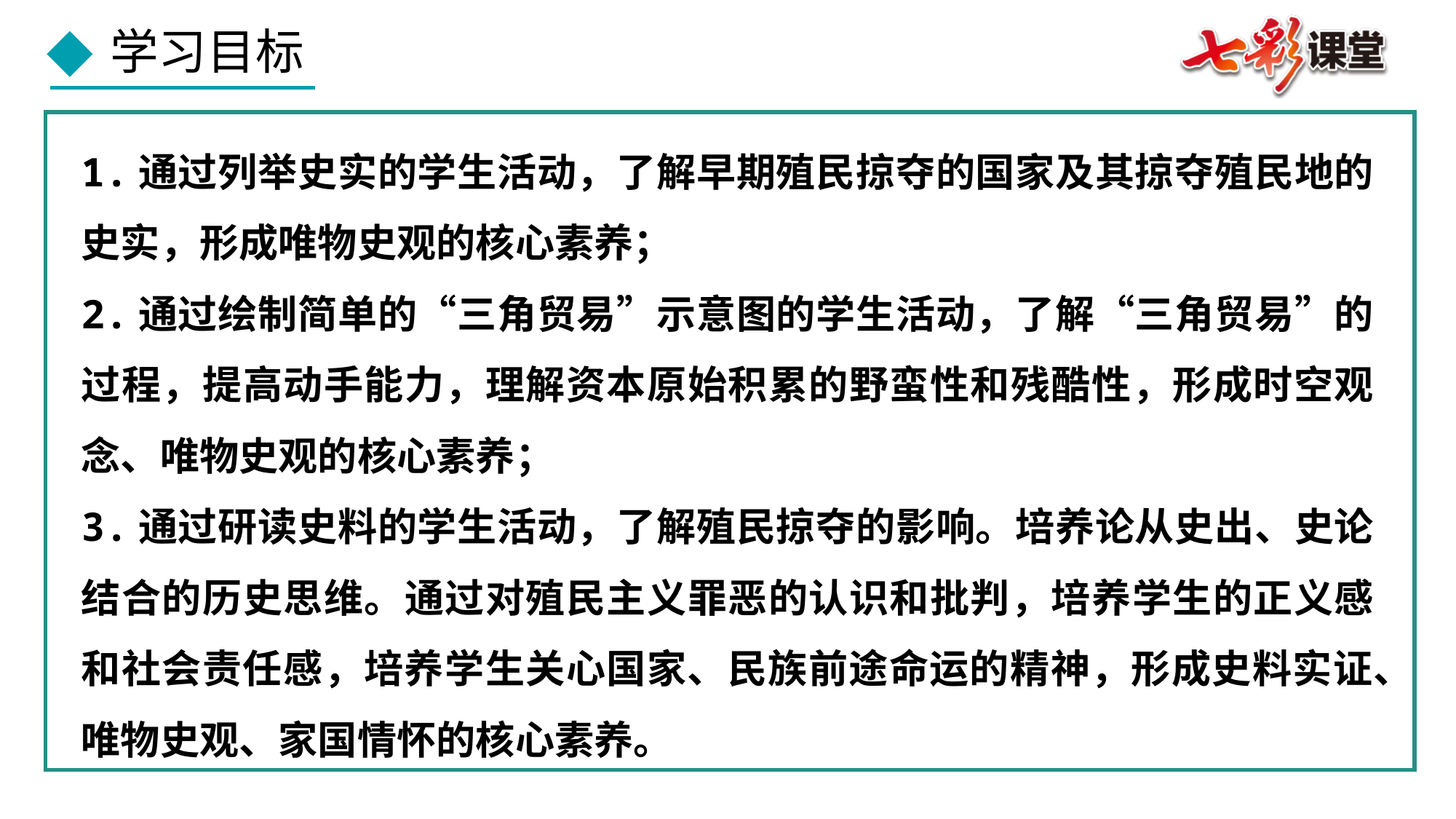

1.通过列举史实的学生活动，了解早期殖民掠夺的国家及其掠夺殖民地的史实，形成唯物史观的核心素养；
2.通过绘制简单的“三角贸易”示意图的学生活动，了解“三角贸易”的过程，提高动手能力，理解资本原始积累的野蛮性和残酷性，形成时空观念、唯物史观的核心素养；
3.通过研读史料的学生活动，了解殖民掠夺的影响。培养论从史出、史论结合的历史思维。通过对殖民主义罪恶的认识和批判，培养学生的正义感和社会责任感，培养学生关心国家、民族前途命运的精神，形成史料实证、唯物史观、家国情怀的核心素养。